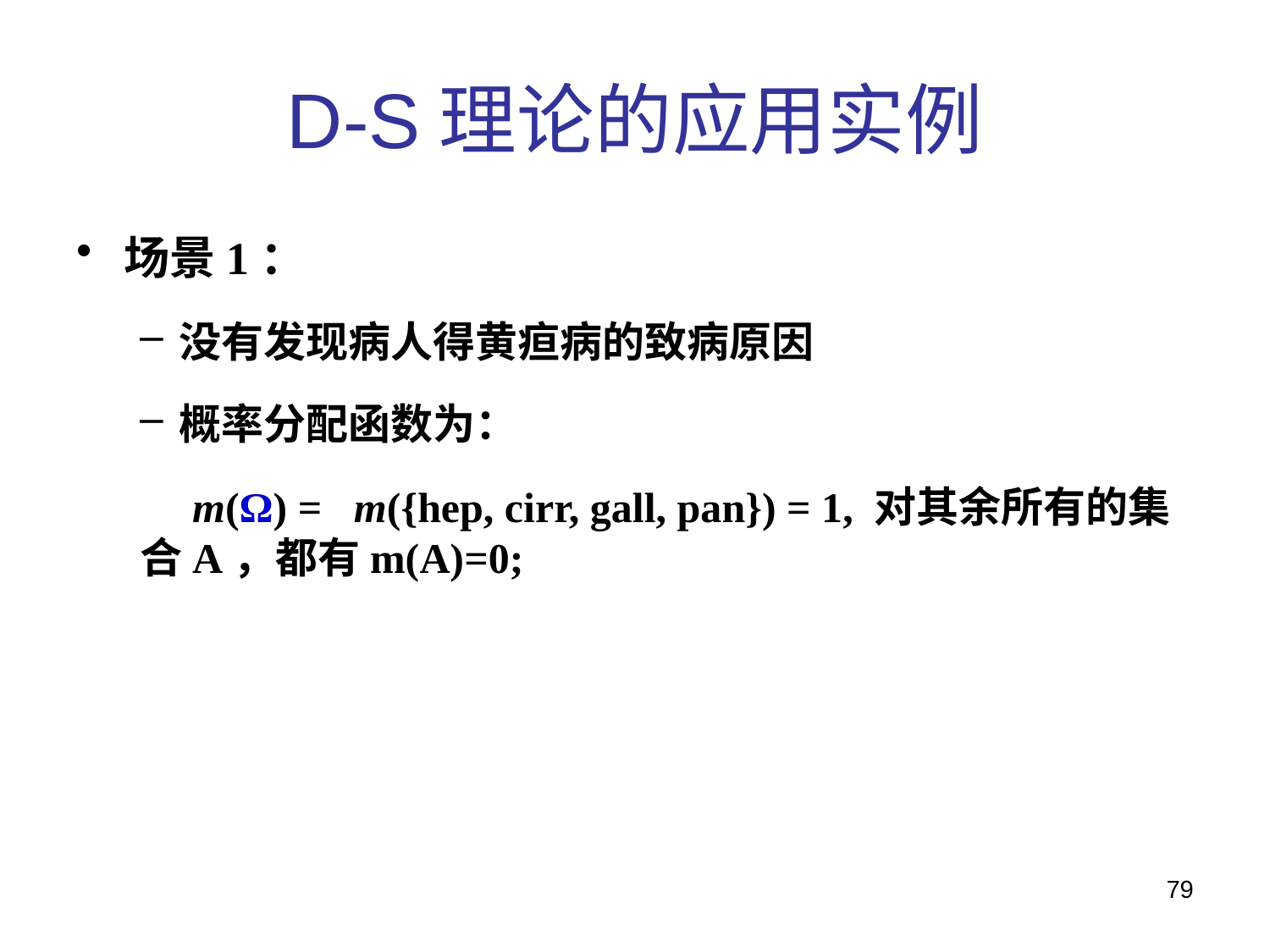

# D-S理论的应用实例
场景1：
没有发现病人得黄疸病的致病原因
概率分配函数为：
　m(Ω) =   m({hep, cirr, gall, pan}) = 1, 对其余所有的集合A，都有m(A)=0;
79